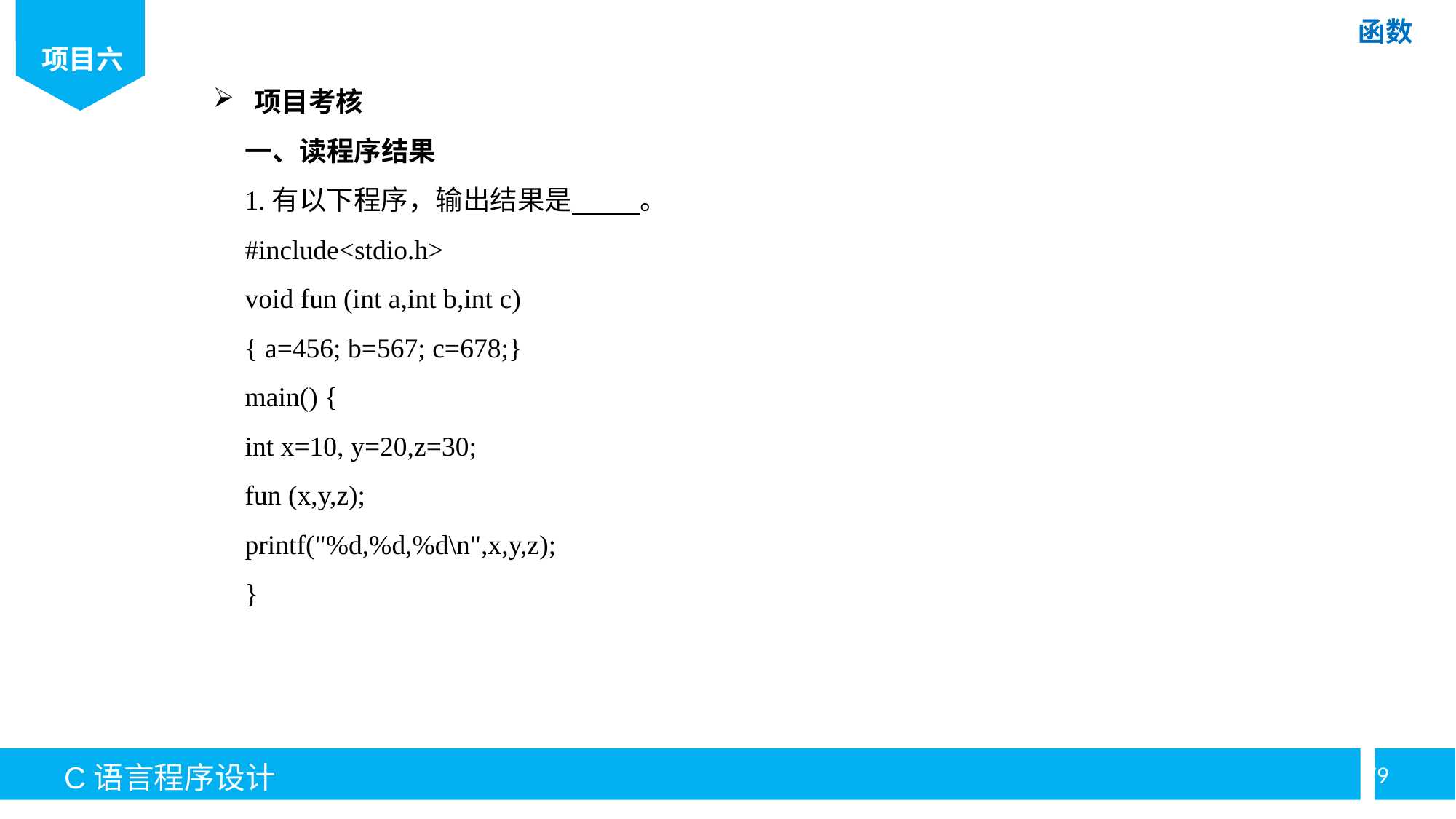

项目考核
一、读程序结果
1.有以下程序，输出结果是           。
#include<stdio.h>
void fun (int a,int b,int c)
{ a=456; b=567; c=678;}
main() {
int x=10, y=20,z=30;
fun (x,y,z);
printf("%d,%d,%d\n",x,y,z);
}